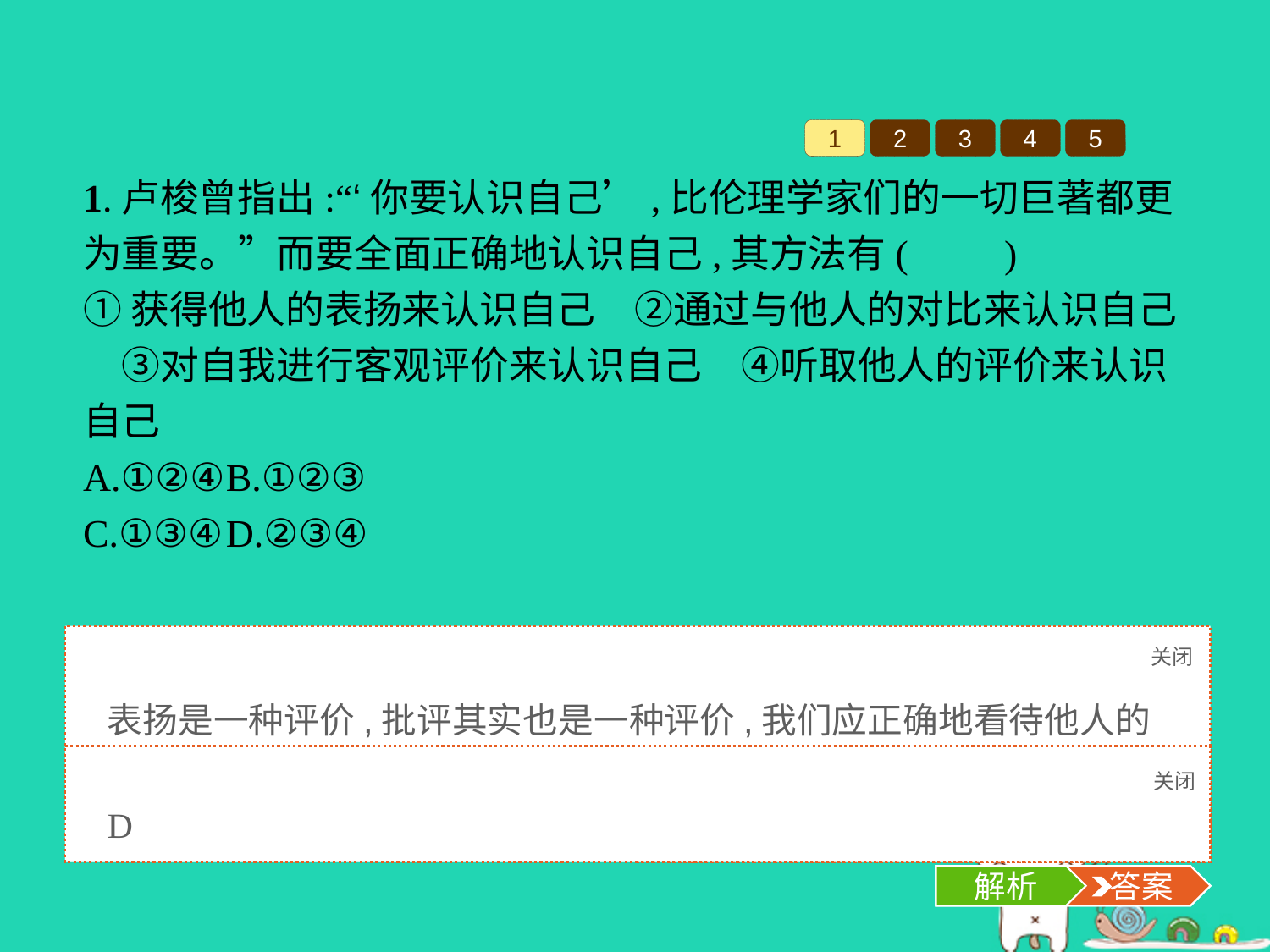

1
2
3
4
5
1.卢梭曾指出:“‘你要认识自己’,比伦理学家们的一切巨著都更为重要。”而要全面正确地认识自己,其方法有(　　)
①获得他人的表扬来认识自己　②通过与他人的对比来认识自己　③对自我进行客观评价来认识自己　④听取他人的评价来认识自己
A.①②④	B.①②③
C.①③④	D.②③④

关闭
解析

表扬是一种评价,批评其实也是一种评价,我们应正确地看待他人的批评与赞美,在多重比较中认识自己,故①错误。用排除法,选D项。

关闭
解析
  答案

D
解析
  答案